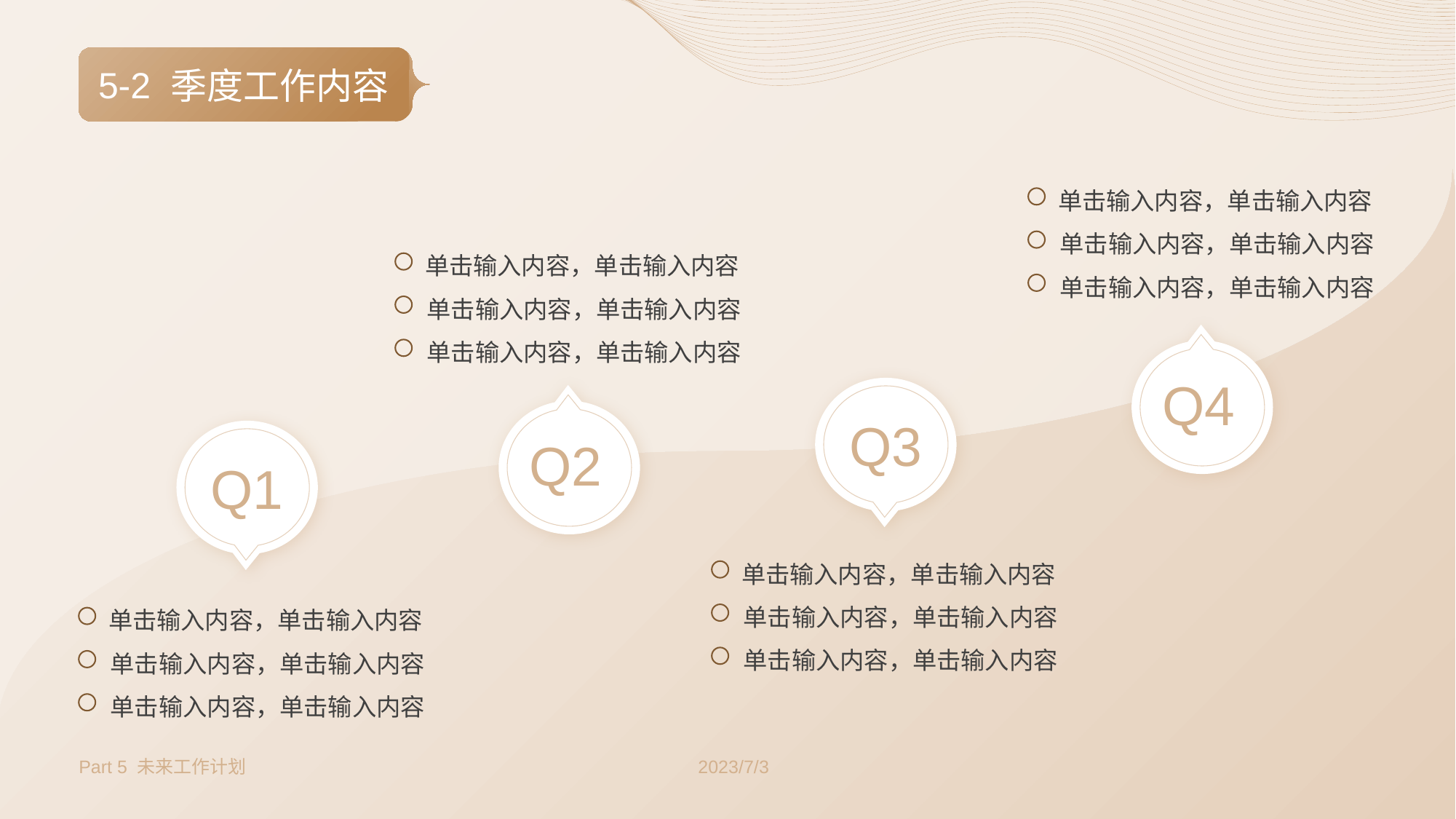

5-2
# 季度工作内容
单击输入内容，单击输入内容

单击输入内容，单击输入内容

单击输入内容，单击输入内容

Q4

单击输入内容，单击输入内容

单击输入内容，单击输入内容

单击输入内容，单击输入内容

Q2

Q3

单击输入内容，单击输入内容

单击输入内容，单击输入内容

单击输入内容，单击输入内容

Q1

单击输入内容，单击输入内容

单击输入内容，单击输入内容

单击输入内容，单击输入内容

Part 5 未来工作计划
2023/7/3
19